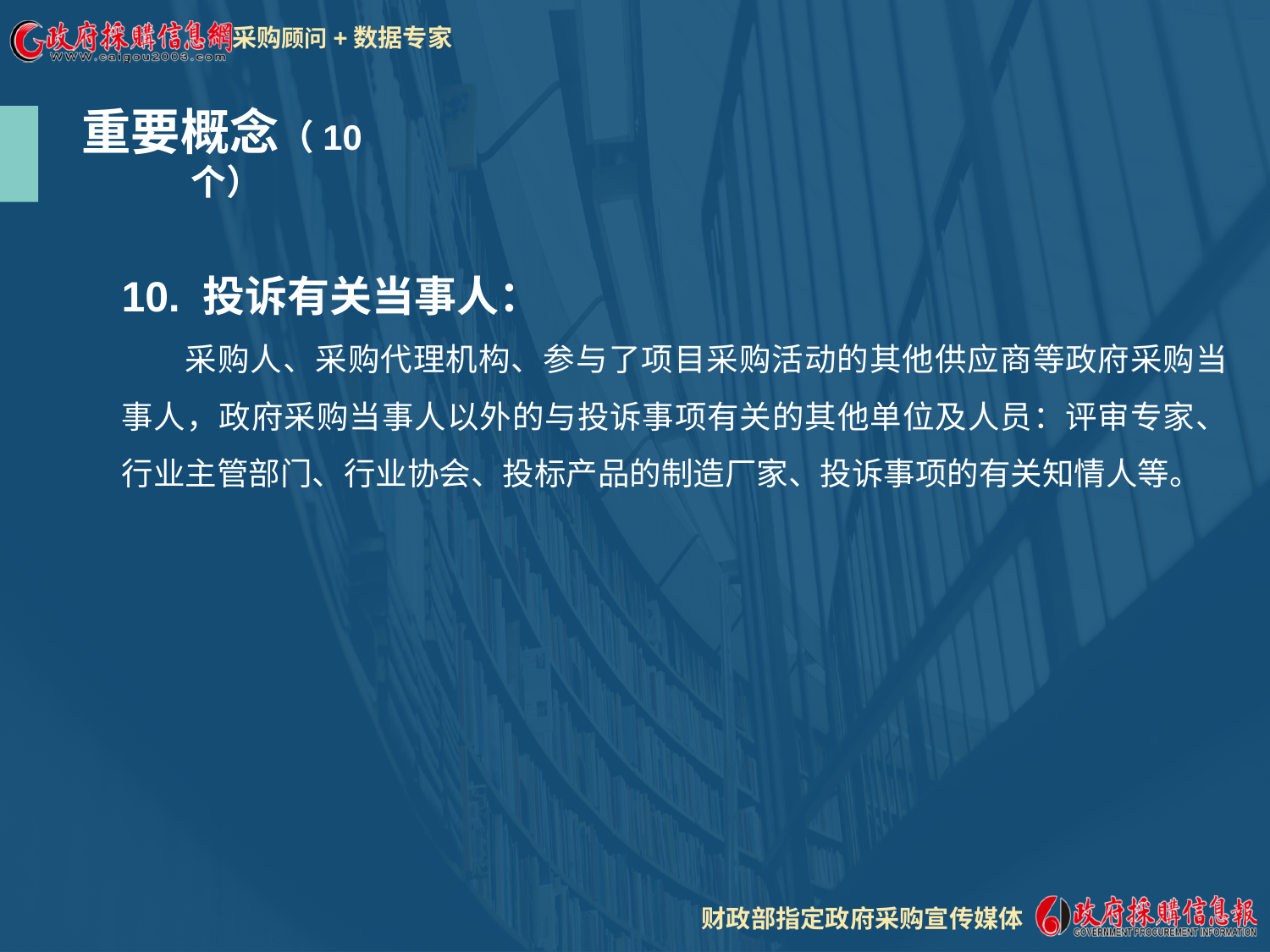

重要概念（10个）
10. 投诉有关当事人：
采购人、采购代理机构、参与了项目采购活动的其他供应商等政府采购当事人，政府采购当事人以外的与投诉事项有关的其他单位及人员：评审专家、行业主管部门、行业协会、投标产品的制造厂家、投诉事项的有关知情人等。